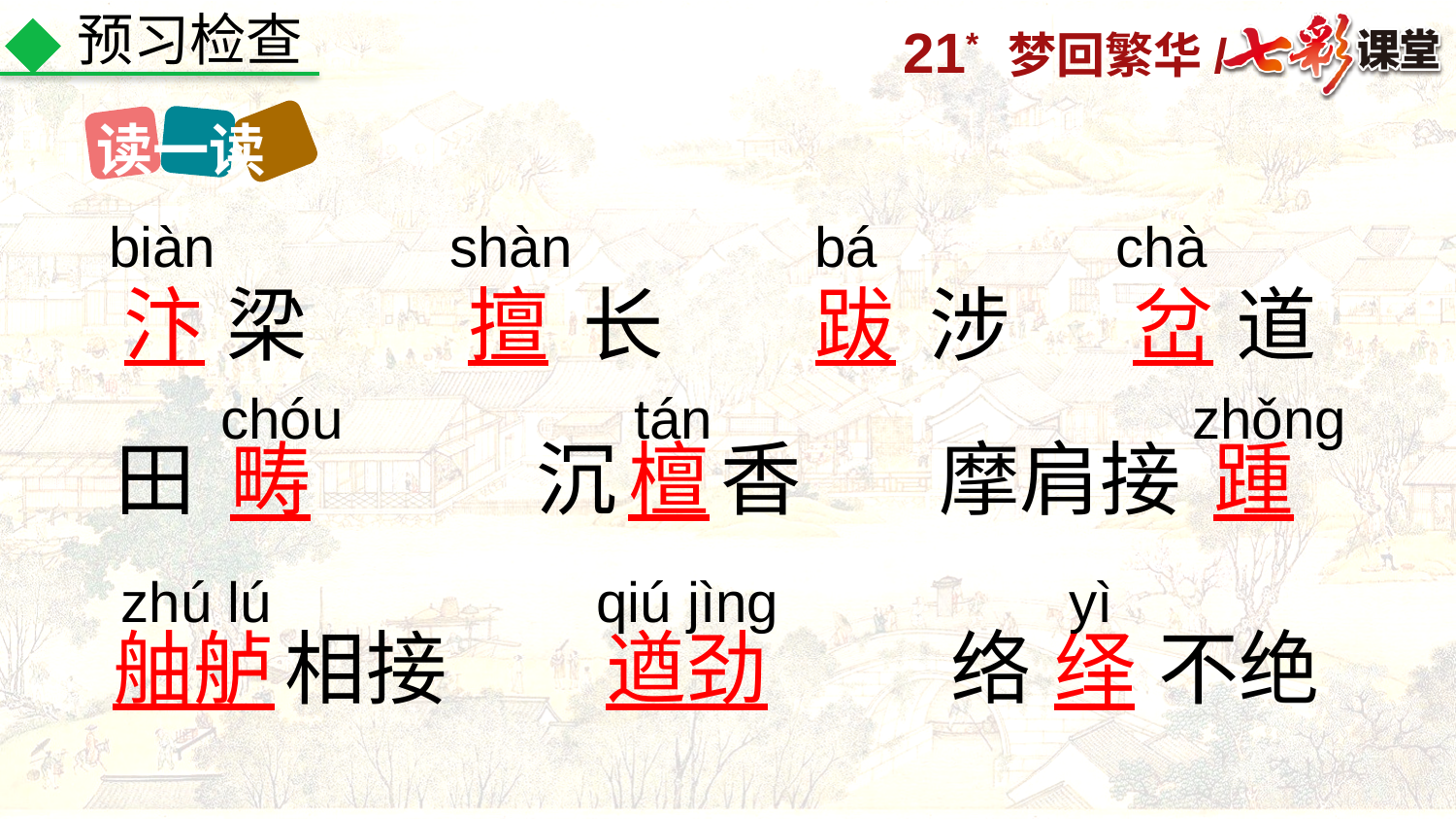

预习检查

读一读

biàn
shàn
bá
chà
汴
梁
擅
长
跋
涉
岔
道
chóu
tán
zhǒng
田
畴
沉
檀
香
摩肩接
踵
zhú lú
qiú jìnɡ
yì
舳舻
相接
遒劲
络
绎
不绝